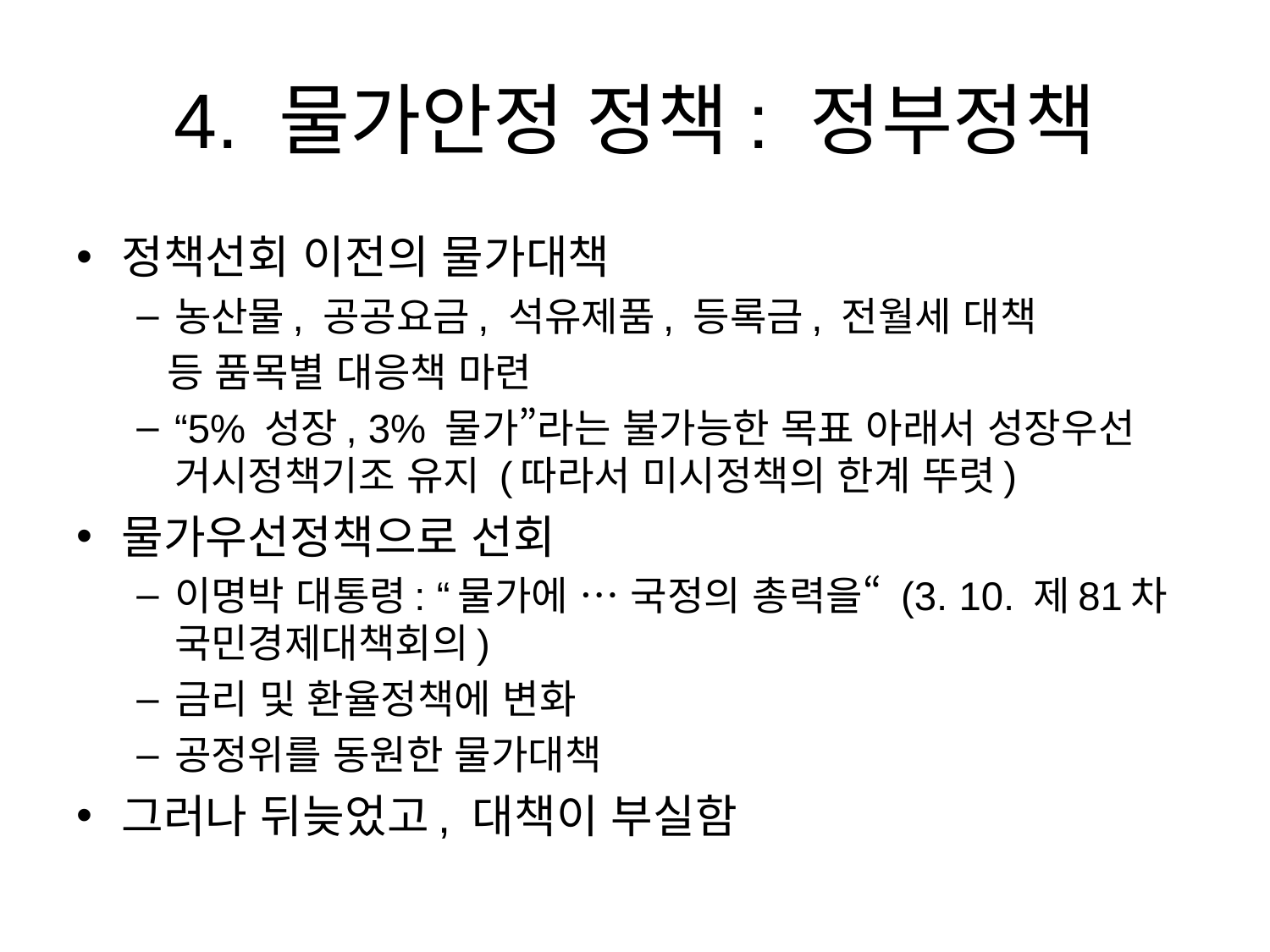

# 4. 물가안정 정책: 정부정책
정책선회 이전의 물가대책
농산물, 공공요금, 석유제품, 등록금, 전월세 대책
  등 품목별 대응책 마련
“5% 성장, 3% 물가”라는 불가능한 목표 아래서 성장우선 거시정책기조 유지 (따라서 미시정책의 한계 뚜렷)
물가우선정책으로 선회
이명박 대통령: “물가에 … 국정의 총력을“ (3. 10. 제81차 국민경제대책회의)
금리 및 환율정책에 변화
공정위를 동원한 물가대책
그러나 뒤늦었고, 대책이 부실함